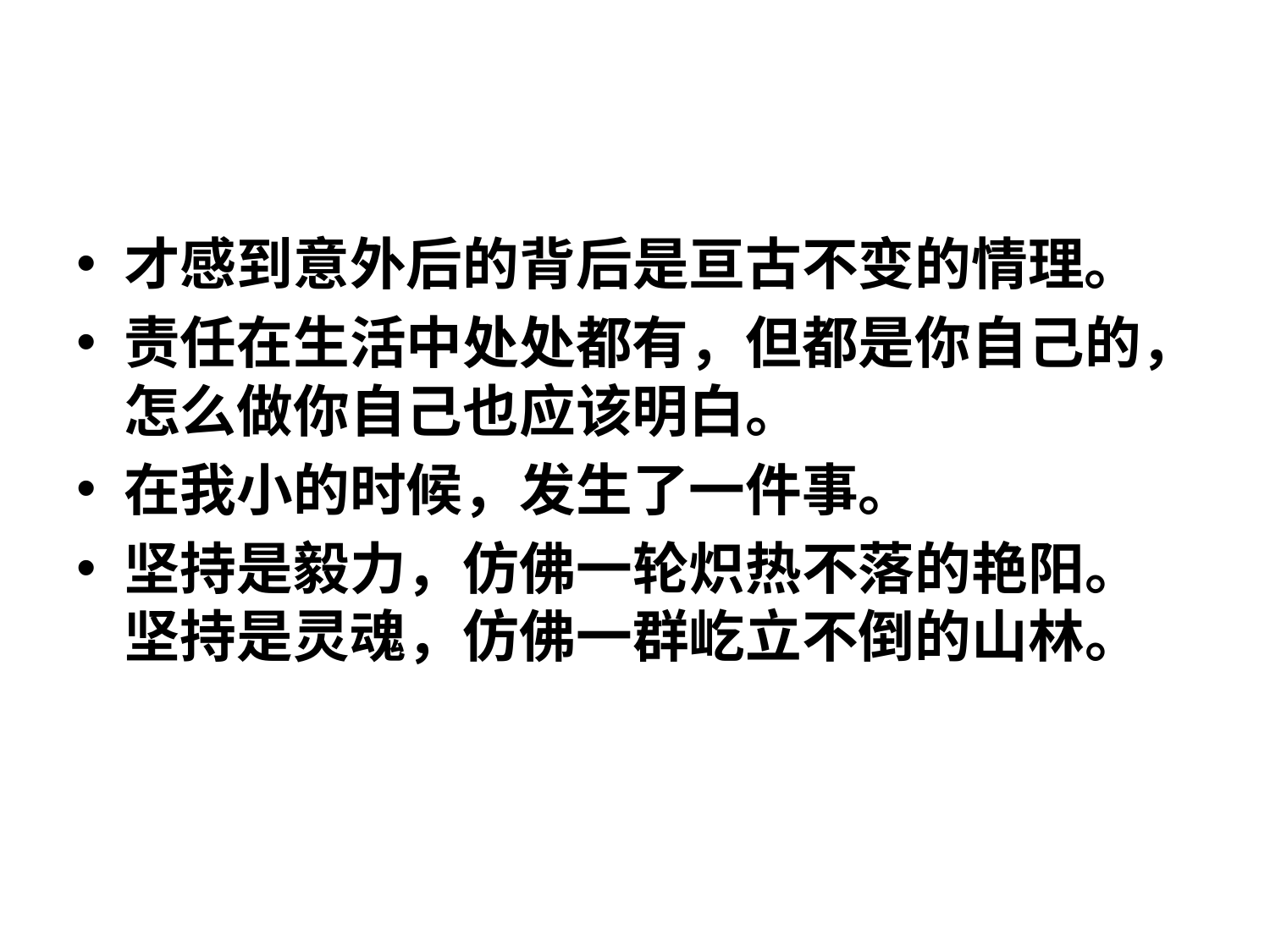

#
才感到意外后的背后是亘古不变的情理。
责任在生活中处处都有，但都是你自己的，怎么做你自己也应该明白。
在我小的时候，发生了一件事。
坚持是毅力，仿佛一轮炽热不落的艳阳。坚持是灵魂，仿佛一群屹立不倒的山林。